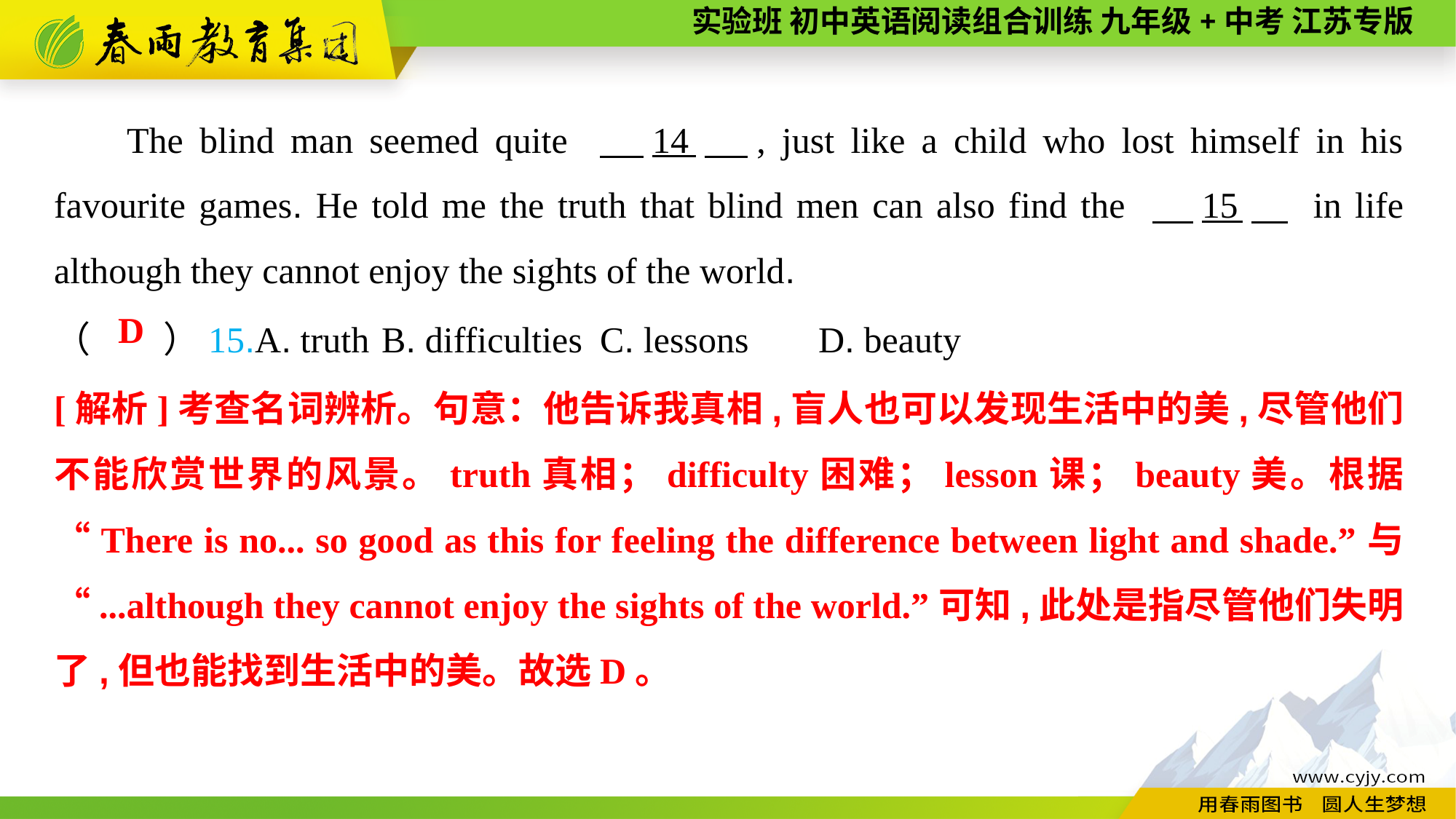

The blind man seemed quite 　14　, just like a child who lost himself in his favourite games. He told me the truth that blind men can also find the 　15　 in life although they cannot enjoy the sights of the world.
（　　）15.A. truth	B. difficulties	C. lessons	D. beauty
 D
[解析]考查名词辨析。句意：他告诉我真相,盲人也可以发现生活中的美,尽管他们不能欣赏世界的风景。truth真相；difficulty困难；lesson课；beauty美。根据“There is no... so good as this for feeling the difference between light and shade.”与“...although they cannot enjoy the sights of the world.”可知,此处是指尽管他们失明了,但也能找到生活中的美。故选D。